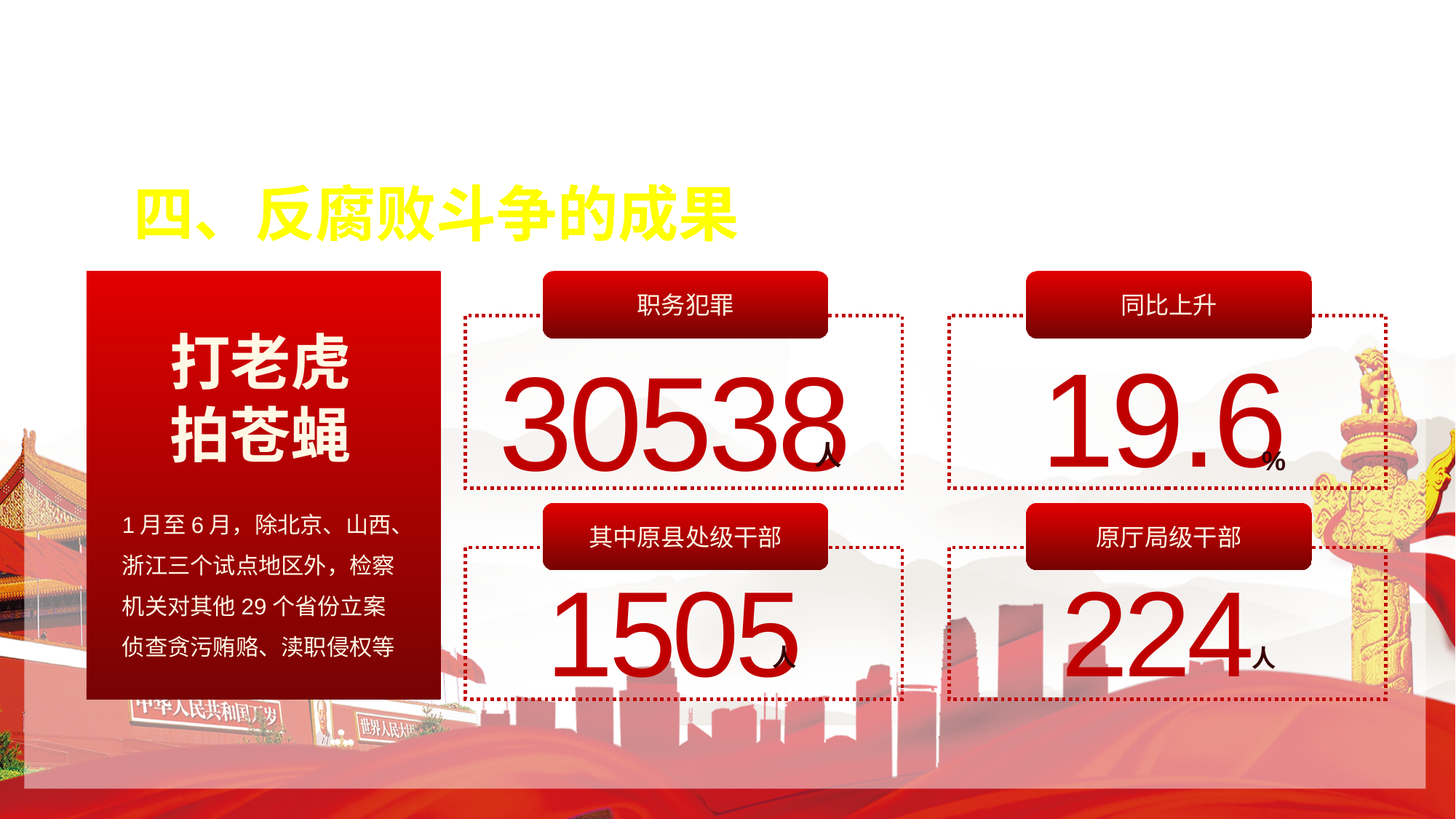

四、反腐败斗争的成果

打老虎
拍苍蝇
1月至6月，除北京、山西、浙江三个试点地区外，检察机关对其他29个省份立案侦查贪污贿赂、渎职侵权等
职务犯罪
同比上升

19.6
%
30538
人
其中原县处级干部
原厅局级干部

1505
人
224
人